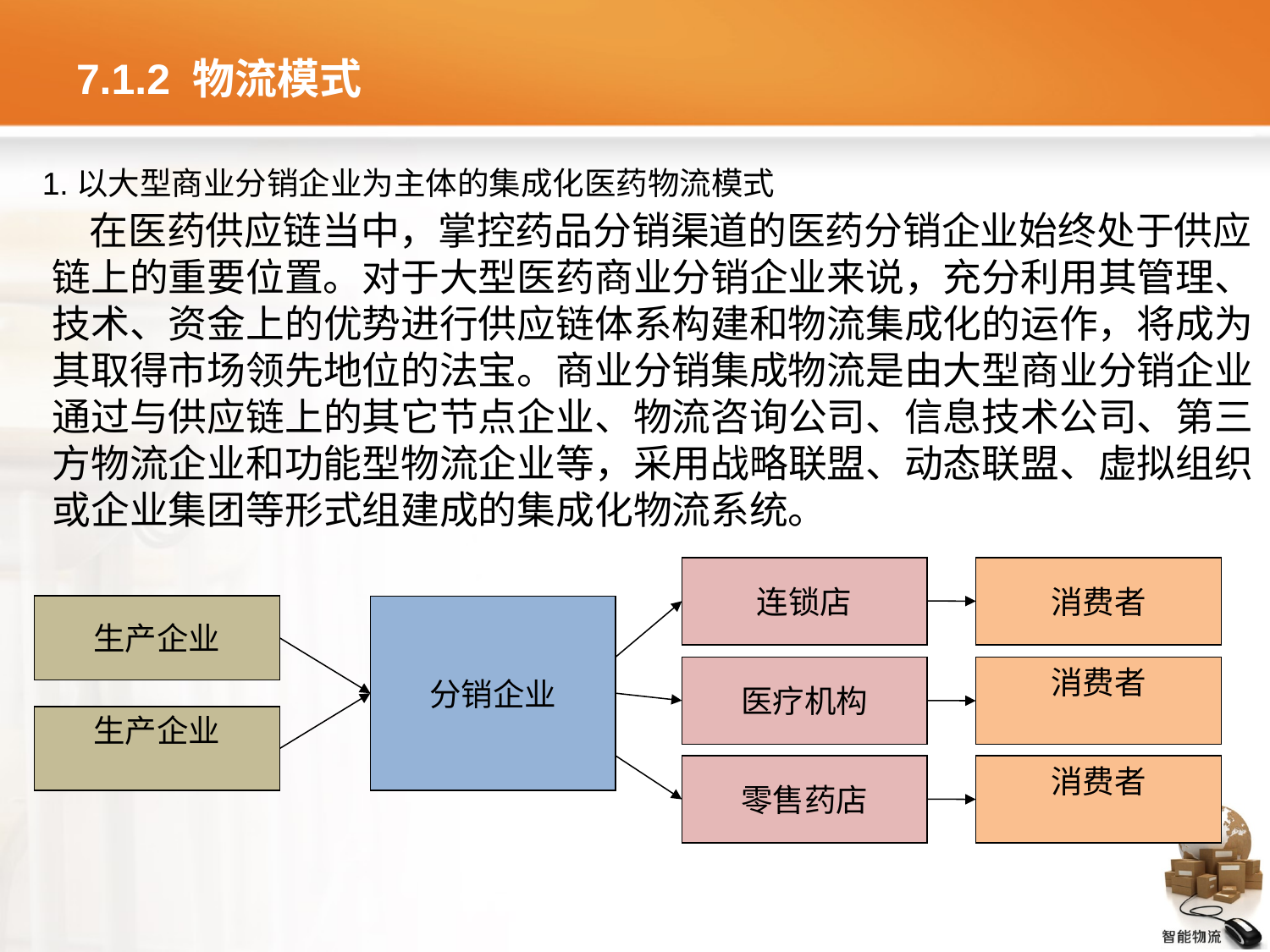

# 7.1.2 物流模式
1.以大型商业分销企业为主体的集成化医药物流模式
在医药供应链当中，掌控药品分销渠道的医药分销企业始终处于供应链上的重要位置。对于大型医药商业分销企业来说，充分利用其管理、技术、资金上的优势进行供应链体系构建和物流集成化的运作，将成为其取得市场领先地位的法宝。商业分销集成物流是由大型商业分销企业通过与供应链上的其它节点企业、物流咨询公司、信息技术公司、第三方物流企业和功能型物流企业等，采用战略联盟、动态联盟、虚拟组织或企业集团等形式组建成的集成化物流系统。

连锁店
消费者
生产企业
分销企业

医疗机构
消费者

生产企业

零售药店
消费者